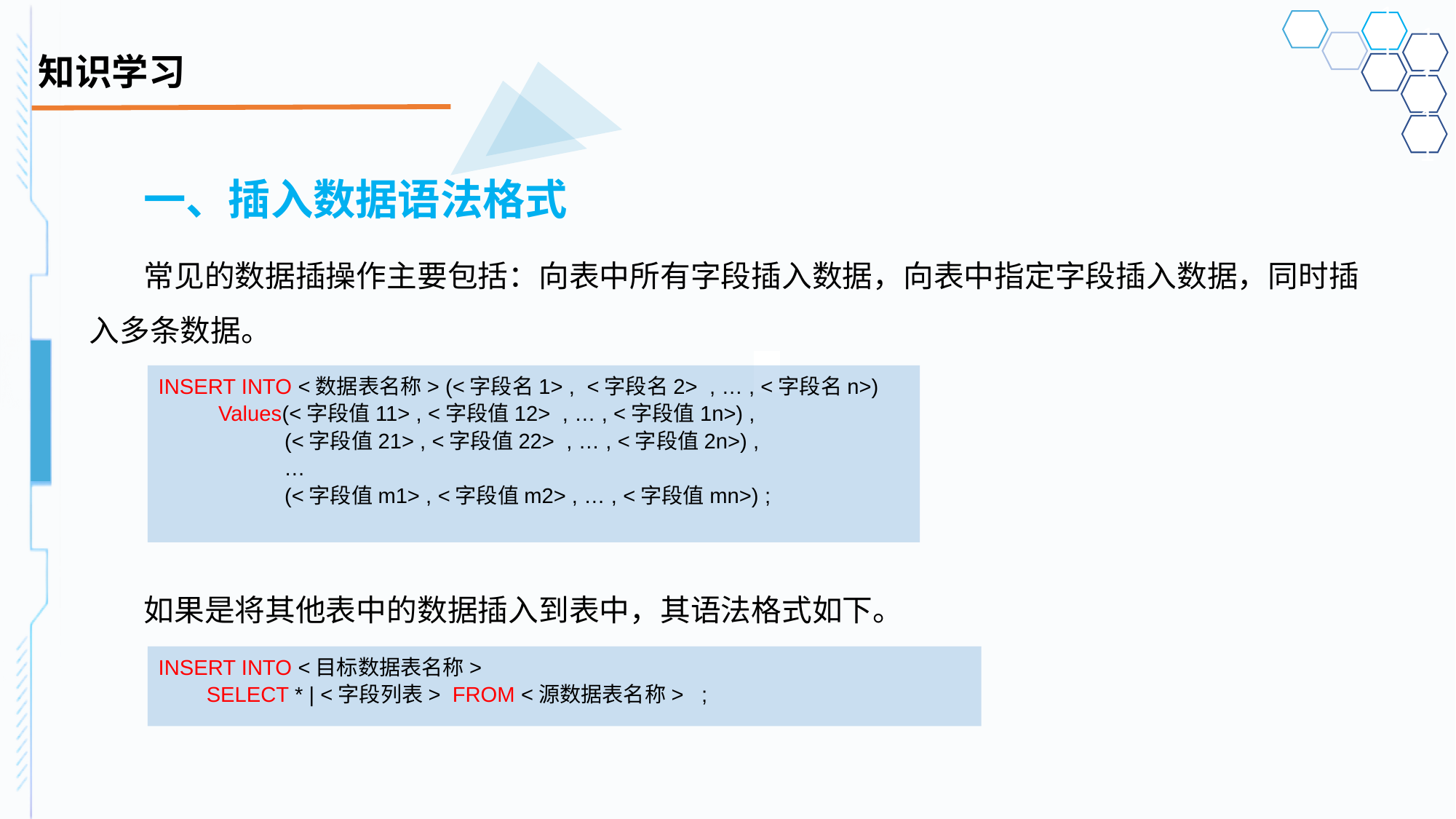

# 知识学习

一、插入数据语法格式
常见的数据插操作主要包括：向表中所有字段插入数据，向表中指定字段插入数据，同时插入多条数据。

如果是将其他表中的数据插入到表中，其语法格式如下。
|  |  |
| --- | --- |
|  |  |
INSERT INTO <数据表名称> (<字段名1> ,  <字段名2>  , … , <字段名n>)
          Values(<字段值11> , <字段值12>  , … , <字段值1n>) ,
                     (<字段值21> , <字段值22>  , … , <字段值2n>) ,
                     …
                     (<字段值m1> , <字段值m2> , … , <字段值mn>) ;
INSERT INTO <目标数据表名称>
        SELECT * | <字段列表>  FROM <源数据表名称>   ;